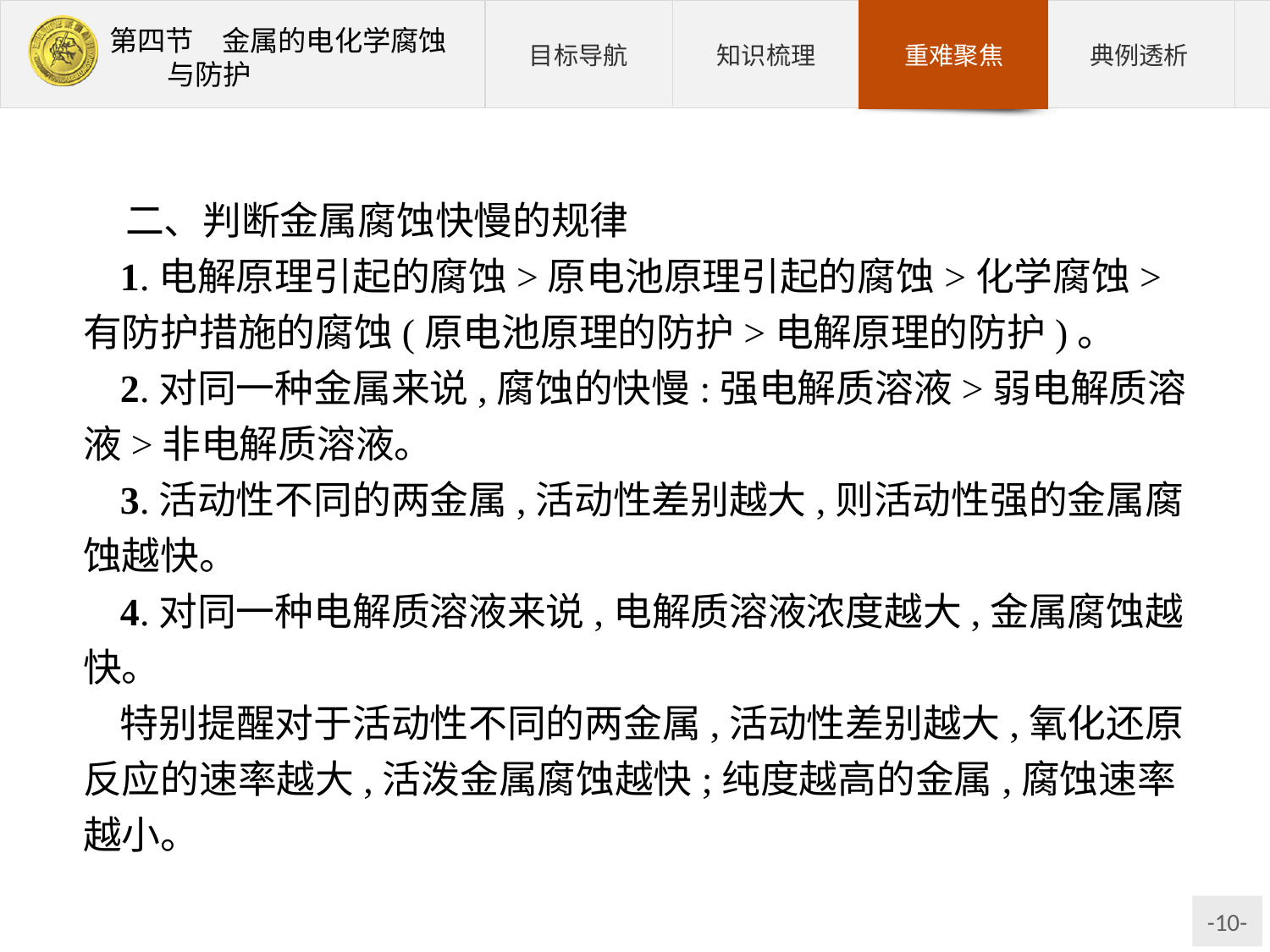

二、判断金属腐蚀快慢的规律
1.电解原理引起的腐蚀>原电池原理引起的腐蚀>化学腐蚀>有防护措施的腐蚀(原电池原理的防护>电解原理的防护)。
2.对同一种金属来说,腐蚀的快慢:强电解质溶液>弱电解质溶液>非电解质溶液。
3.活动性不同的两金属,活动性差别越大,则活动性强的金属腐蚀越快。
4.对同一种电解质溶液来说,电解质溶液浓度越大,金属腐蚀越快。
特别提醒对于活动性不同的两金属,活动性差别越大,氧化还原反应的速率越大,活泼金属腐蚀越快;纯度越高的金属,腐蚀速率越小。